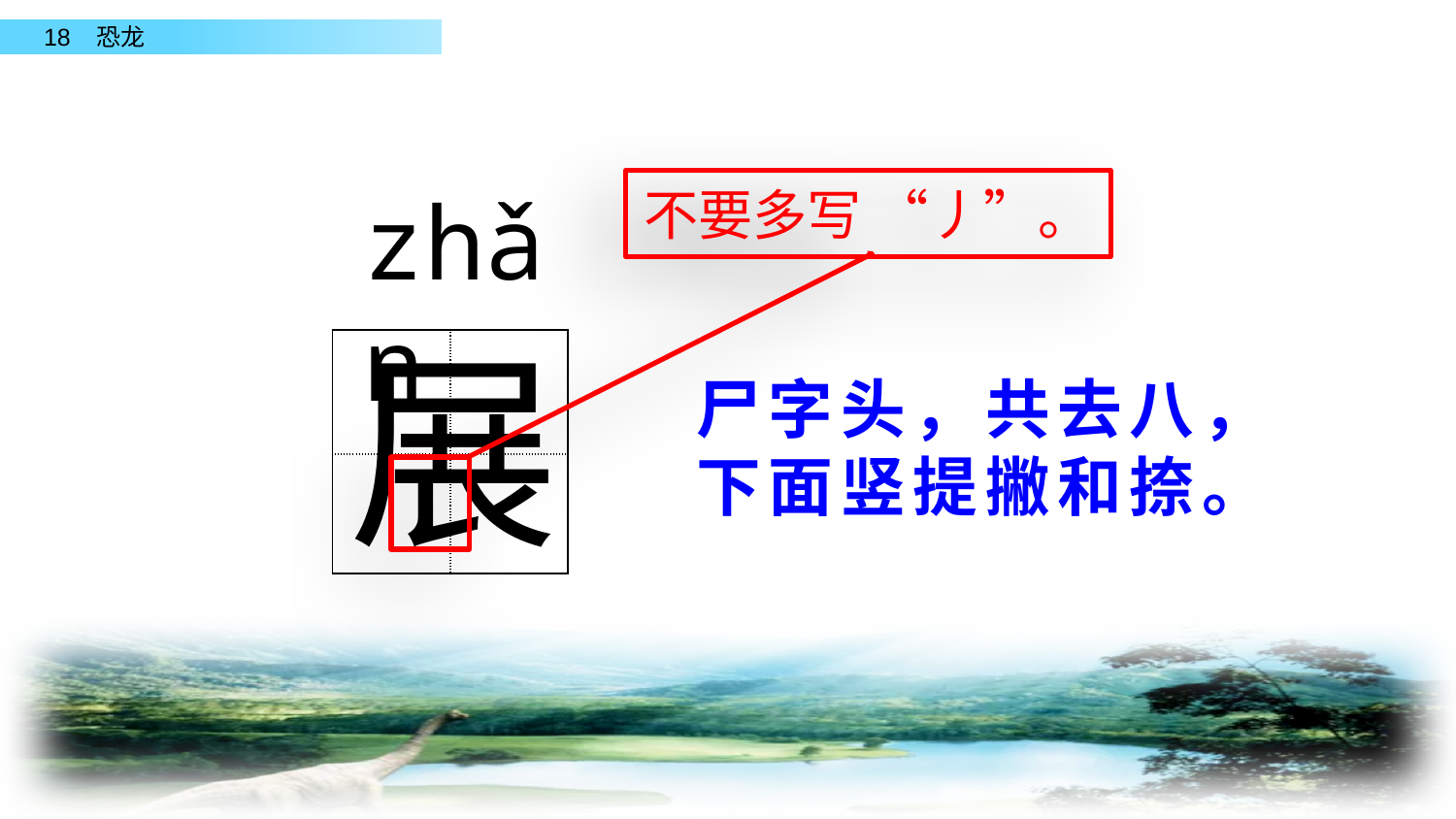

不要多写 “丿”。
zhǎn
展
|  |  |
| --- | --- |
|  |  |
尸字头，共去八，下面竖提撇和捺。